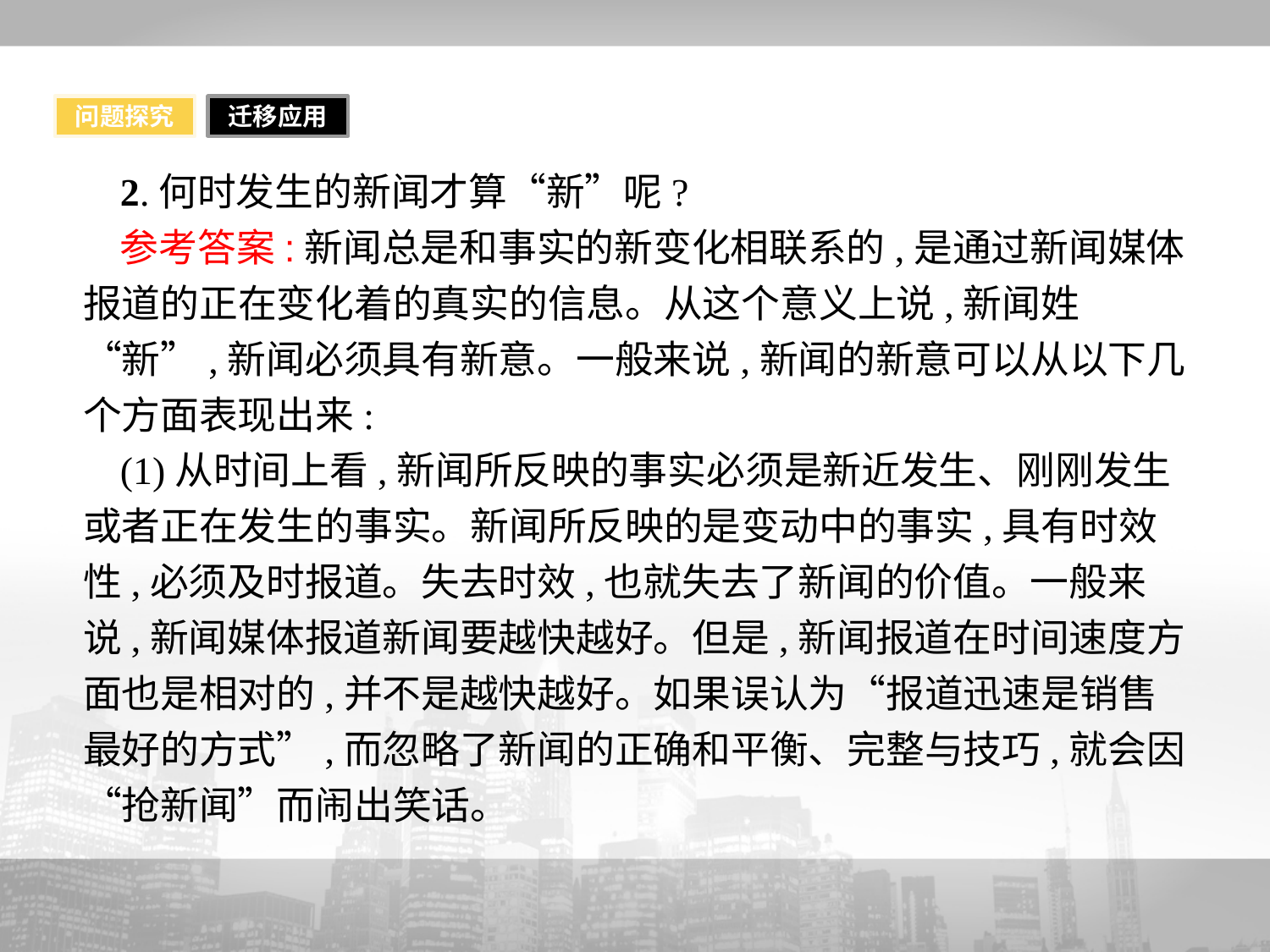

问题探究
迁移应用
2.何时发生的新闻才算“新”呢?
参考答案:新闻总是和事实的新变化相联系的,是通过新闻媒体报道的正在变化着的真实的信息。从这个意义上说,新闻姓“新”,新闻必须具有新意。一般来说,新闻的新意可以从以下几个方面表现出来:
(1)从时间上看,新闻所反映的事实必须是新近发生、刚刚发生或者正在发生的事实。新闻所反映的是变动中的事实,具有时效性,必须及时报道。失去时效,也就失去了新闻的价值。一般来说,新闻媒体报道新闻要越快越好。但是,新闻报道在时间速度方面也是相对的,并不是越快越好。如果误认为“报道迅速是销售最好的方式”,而忽略了新闻的正确和平衡、完整与技巧,就会因“抢新闻”而闹出笑话。